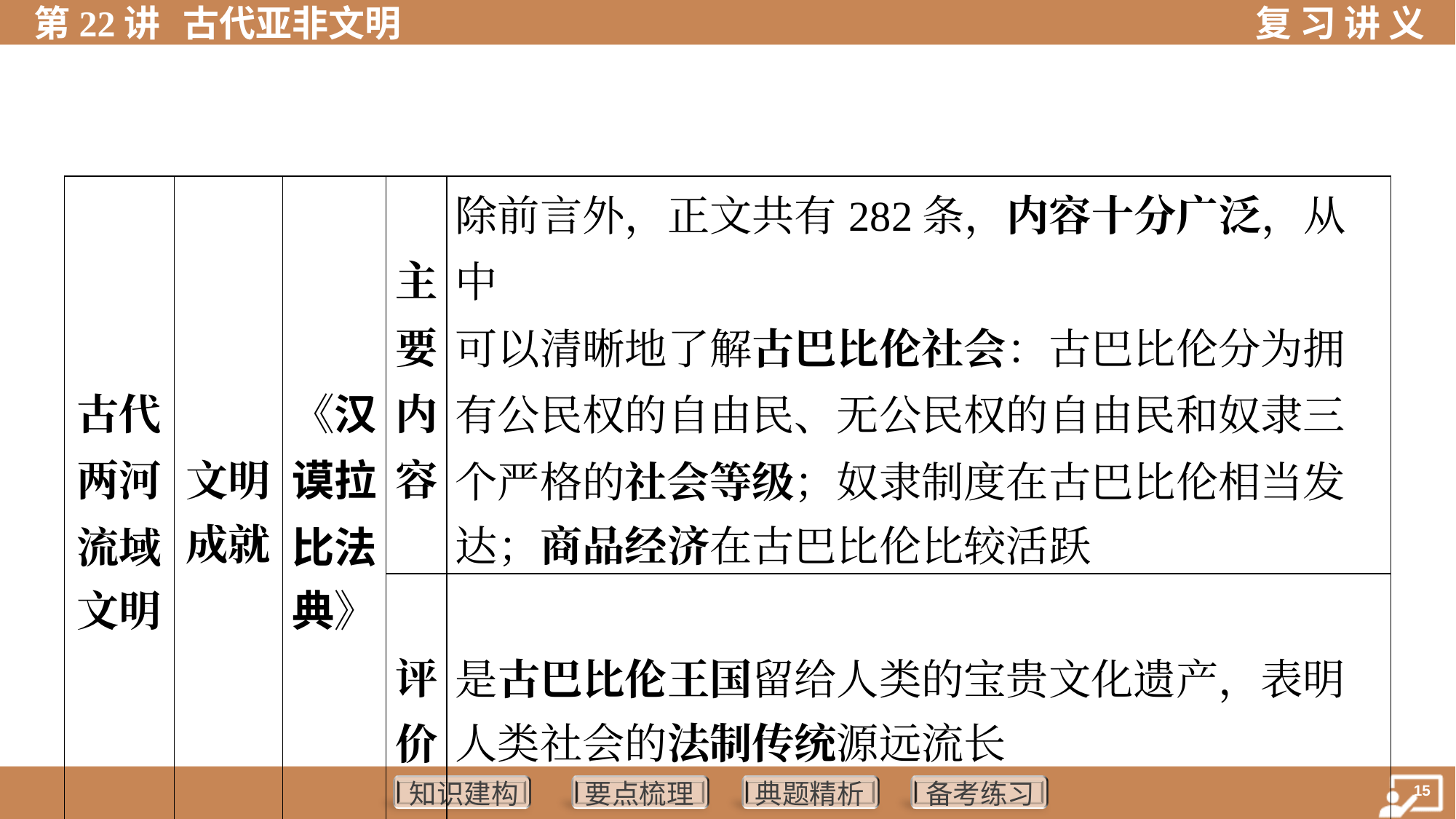

| 古代 两河 流域 文明 | 文明 成就 | 《汉 谟拉 比法 典》 | 主 要 内 容 | 除前言外，正文共有282条，内容十分广泛，从中 可以清晰地了解古巴比伦社会：古巴比伦分为拥 有公民权的自由民、无公民权的自由民和奴隶三 个严格的社会等级；奴隶制度在古巴比伦相当发 达；商品经济在古巴比伦比较活跃 |  |
| --- | --- | --- | --- | --- | --- |
|  |  |  | 评 价 | 是古巴比伦王国留给人类的宝贵文化遗产，表明 人类社会的法制传统源远流长 |  |